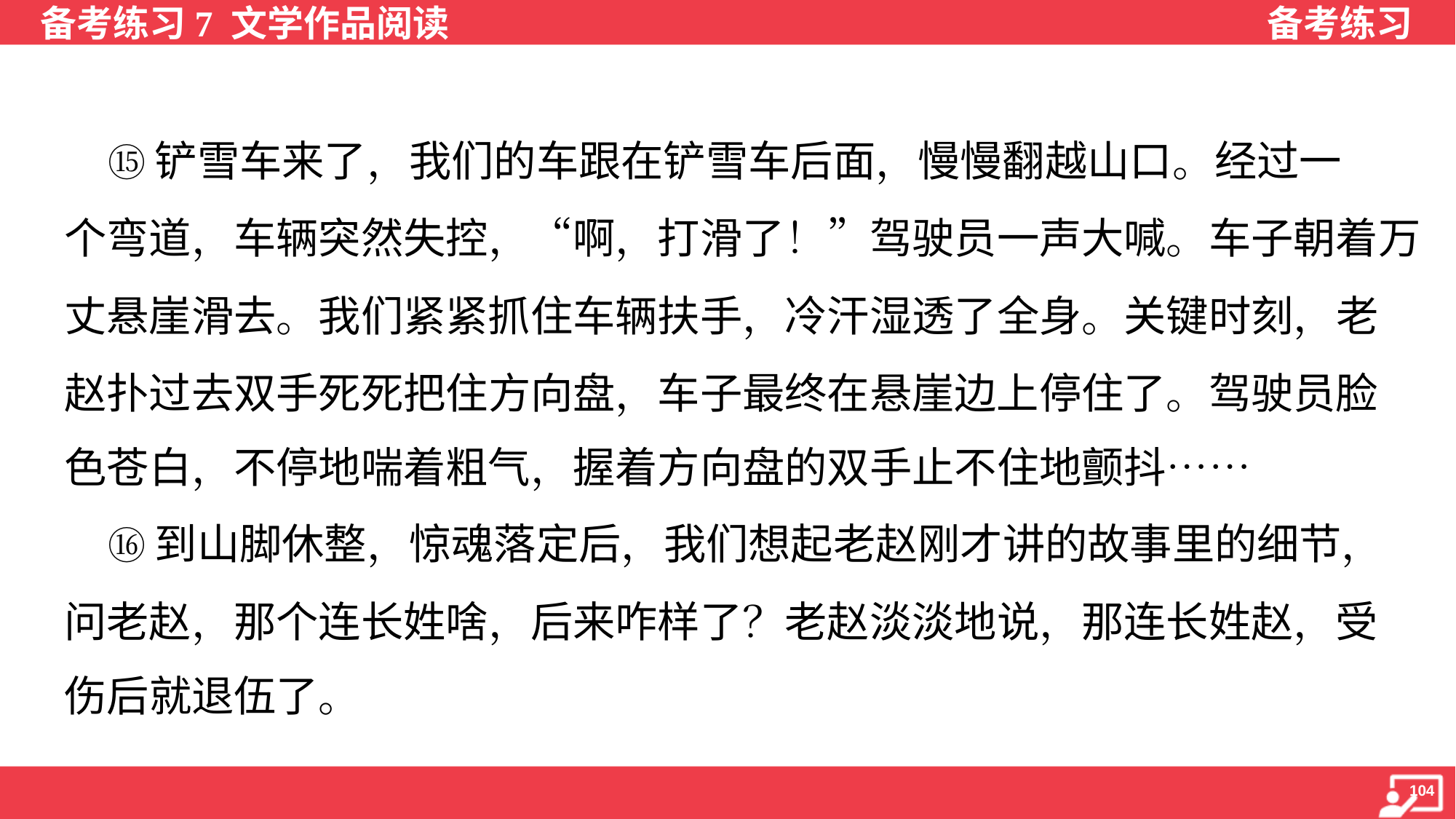

⑮铲雪车来了，我们的车跟在铲雪车后面，慢慢翻越山口。经过一
个弯道，车辆突然失控，“啊，打滑了！”驾驶员一声大喊。车子朝着万
丈悬崖滑去。我们紧紧抓住车辆扶手，冷汗湿透了全身。关键时刻，老
赵扑过去双手死死把住方向盘，车子最终在悬崖边上停住了。驾驶员脸
色苍白，不停地喘着粗气，握着方向盘的双手止不住地颤抖……
    ⑯到山脚休整，惊魂落定后，我们想起老赵刚才讲的故事里的细节，
问老赵，那个连长姓啥，后来咋样了？老赵淡淡地说，那连长姓赵，受
伤后就退伍了。